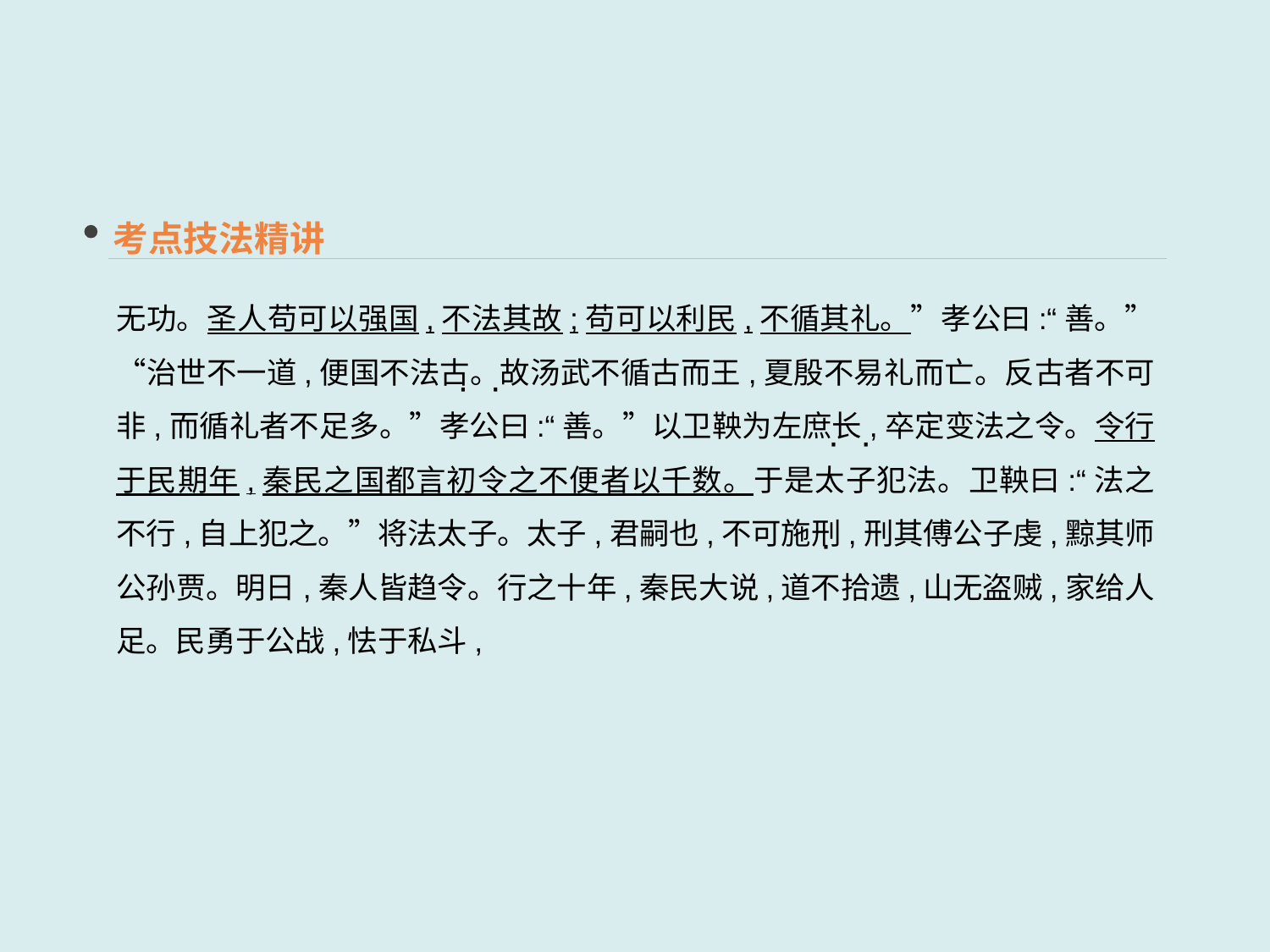

考点技法精讲

无功。圣人苟可以强国,不法其故;苟可以利民,不循其礼。”孝公曰:“善。”“治世不一道,便国不法古。故汤武不循古而王,夏殷不易礼而亡。反古者不可非,而循礼者不足多。”孝公曰:“善。”以卫鞅为左庶长,卒定变法之令。令行于民期年,秦民之国都言初令之不便者以千数。于是太子犯法。卫鞅曰:“法之不行,自上犯之。”将法太子。太子,君嗣也,不可施刑,刑其傅公子虔,黥其师公孙贾。明日,秦人皆趋令。行之十年,秦民大说,道不拾遗,山无盗贼,家给人足。民勇于公战,怯于私斗,
 ·  ·
 ·  ·
 ·